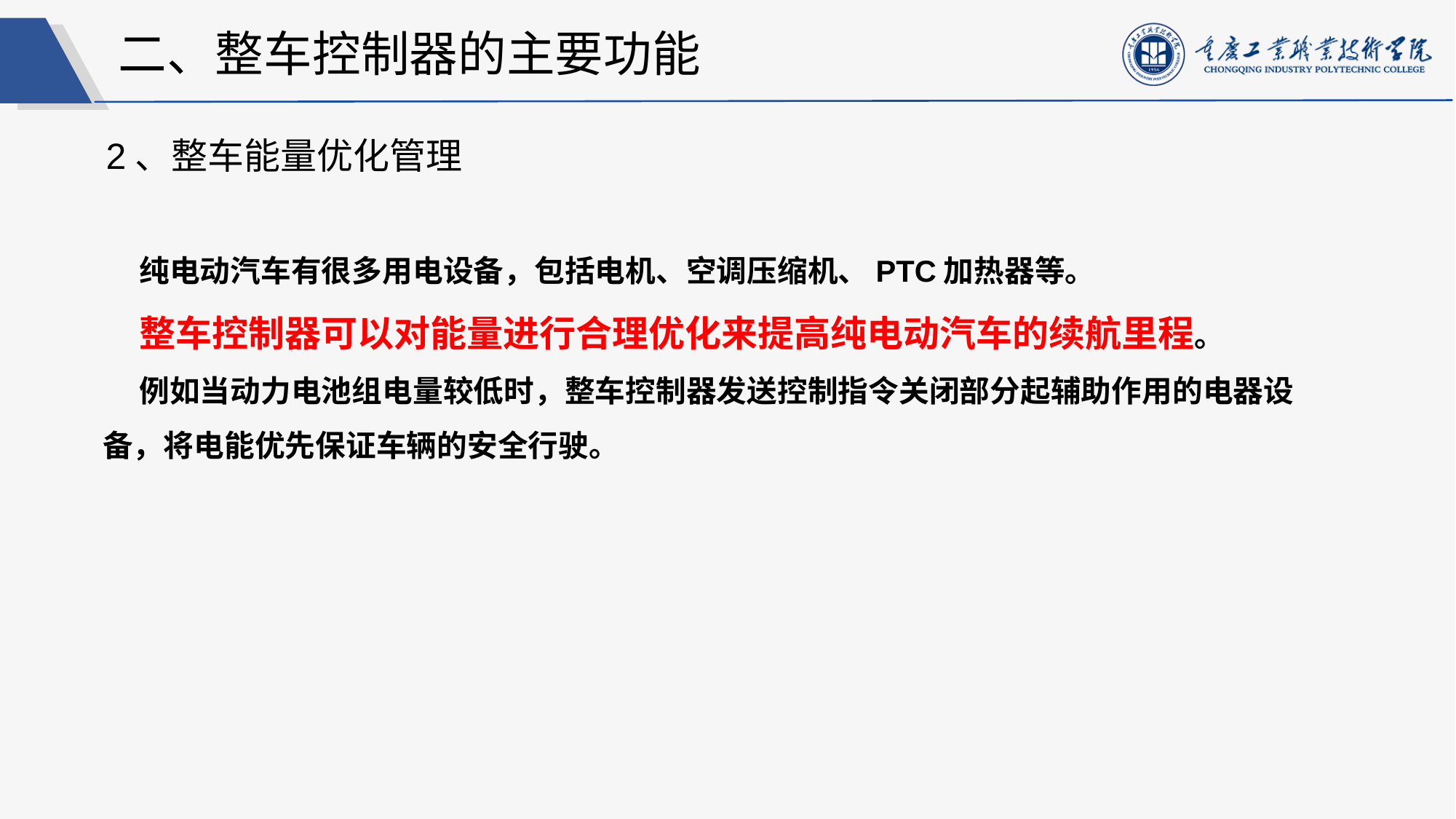

二、整车控制器的主要功能
2、整车能量优化管理
纯电动汽车有很多用电设备，包括电机、空调压缩机、PTC加热器等。
整车控制器可以对能量进行合理优化来提高纯电动汽车的续航里程。
例如当动力电池组电量较低时，整车控制器发送控制指令关闭部分起辅助作用的电器设备，将电能优先保证车辆的安全行驶。